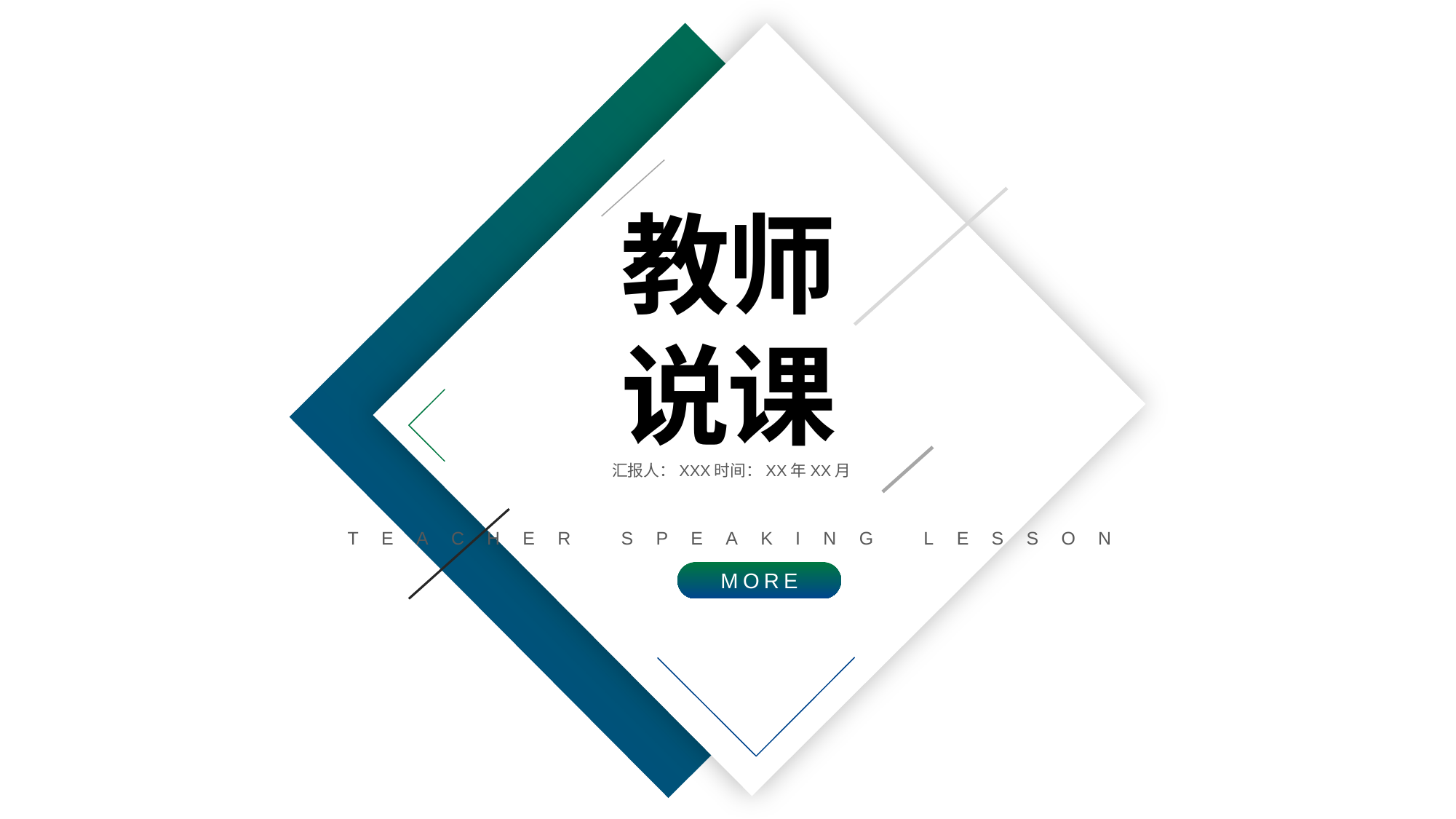

教师
说课
汇报人：XXX时间：XX年XX月
TEACHER SPEAKING LESSON
MORE